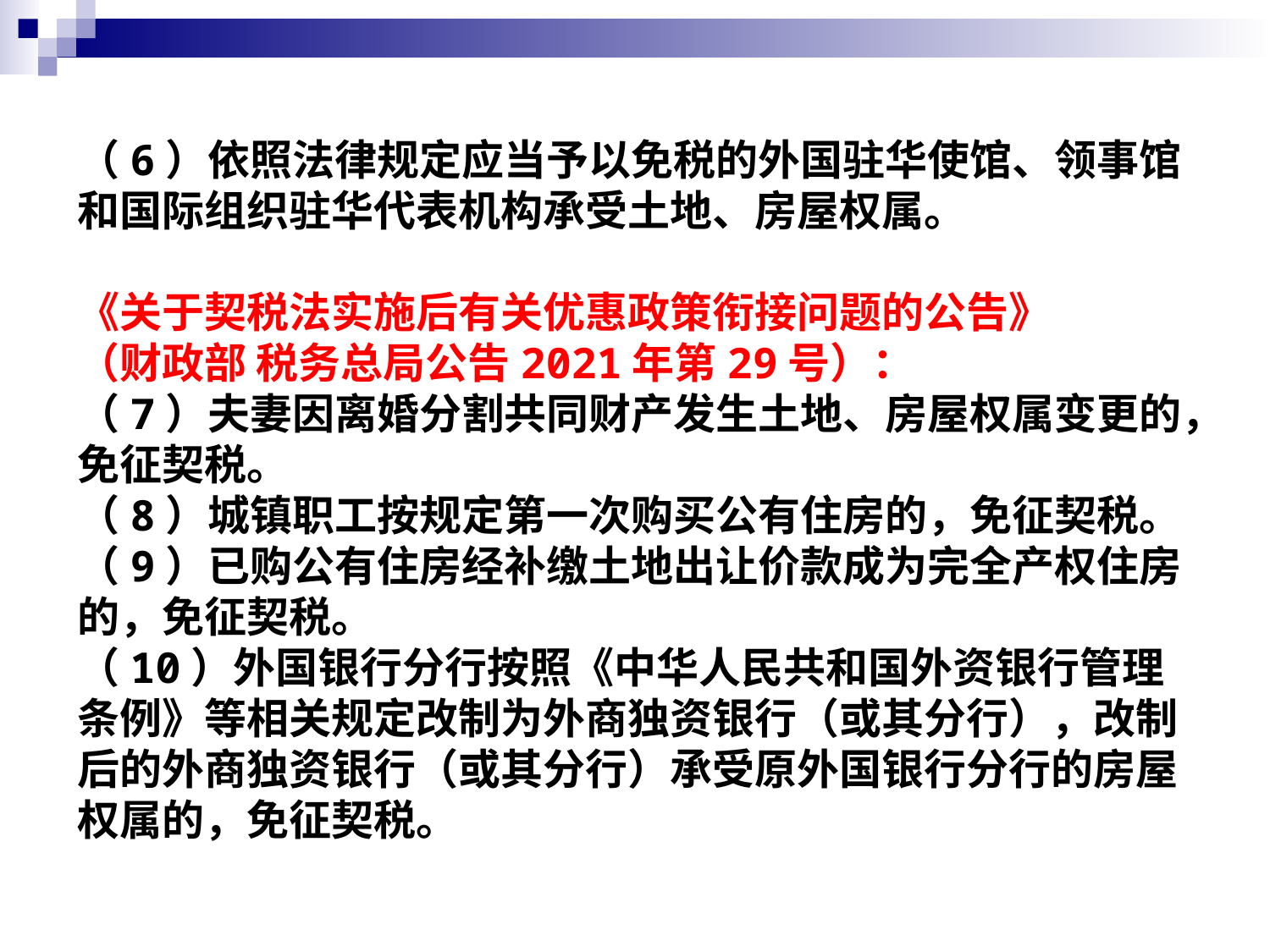

（6）依照法律规定应当予以免税的外国驻华使馆、领事馆和国际组织驻华代表机构承受土地、房屋权属。

《关于契税法实施后有关优惠政策衔接问题的公告》
（财政部 税务总局公告2021年第29号）：
（7）夫妻因离婚分割共同财产发生土地、房屋权属变更的，免征契税。
（8）城镇职工按规定第一次购买公有住房的，免征契税。
（9）已购公有住房经补缴土地出让价款成为完全产权住房的，免征契税。
（10）外国银行分行按照《中华人民共和国外资银行管理条例》等相关规定改制为外商独资银行（或其分行），改制后的外商独资银行（或其分行）承受原外国银行分行的房屋权属的，免征契税。